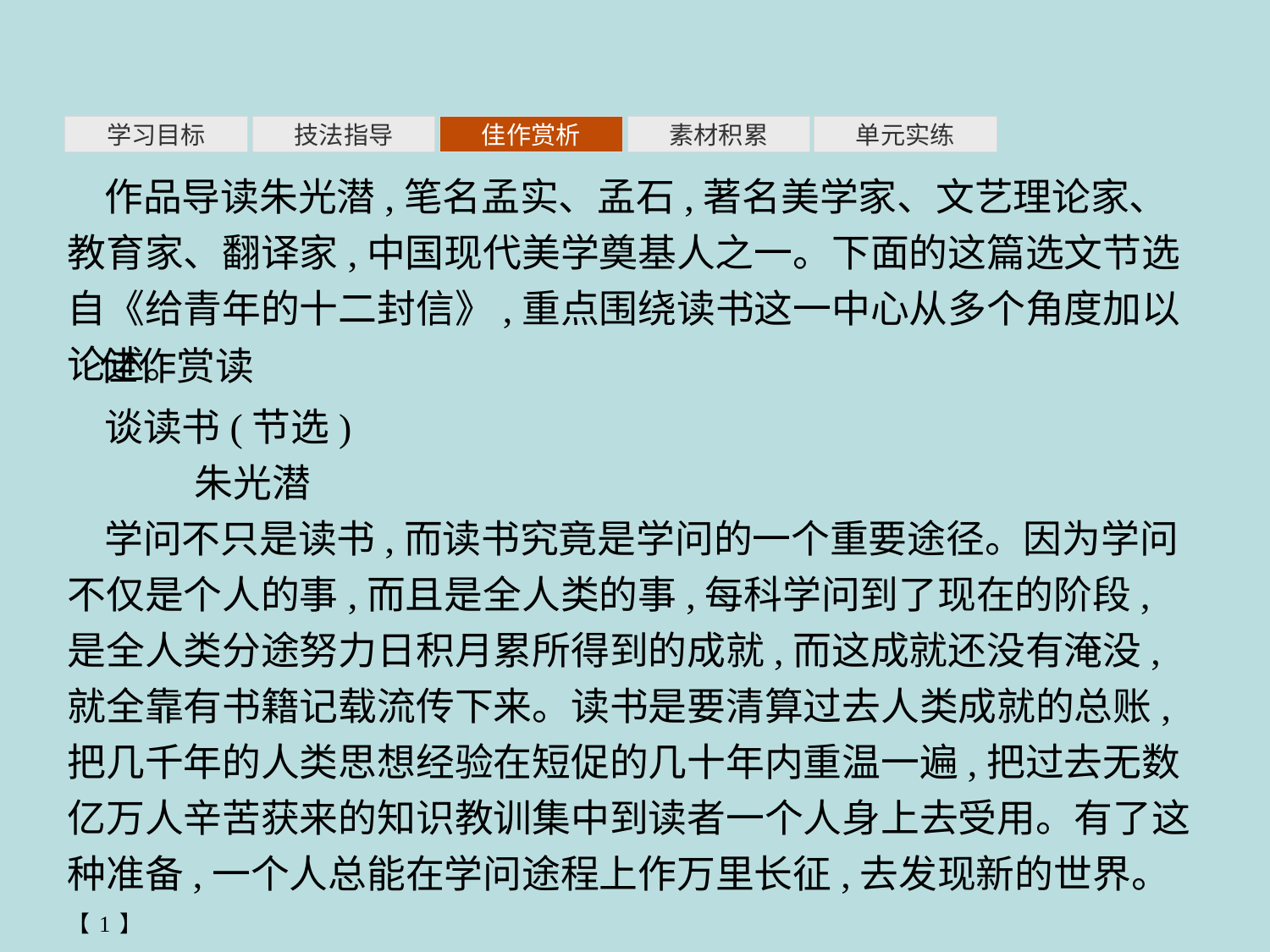

素材积累
学习目标
技法指导
佳作赏析
单元实练
作品导读朱光潜,笔名孟实、孟石,著名美学家、文艺理论家、教育家、翻译家,中国现代美学奠基人之一。下面的这篇选文节选自《给青年的十二封信》,重点围绕读书这一中心从多个角度加以论述。
佳作赏读
谈读书(节选)
	朱光潜
学问不只是读书,而读书究竟是学问的一个重要途径。因为学问不仅是个人的事,而且是全人类的事,每科学问到了现在的阶段,是全人类分途努力日积月累所得到的成就,而这成就还没有淹没,就全靠有书籍记载流传下来。读书是要清算过去人类成就的总账,把几千年的人类思想经验在短促的几十年内重温一遍,把过去无数亿万人辛苦获来的知识教训集中到读者一个人身上去受用。有了这种准备,一个人总能在学问途程上作万里长征,去发现新的世界。【1】